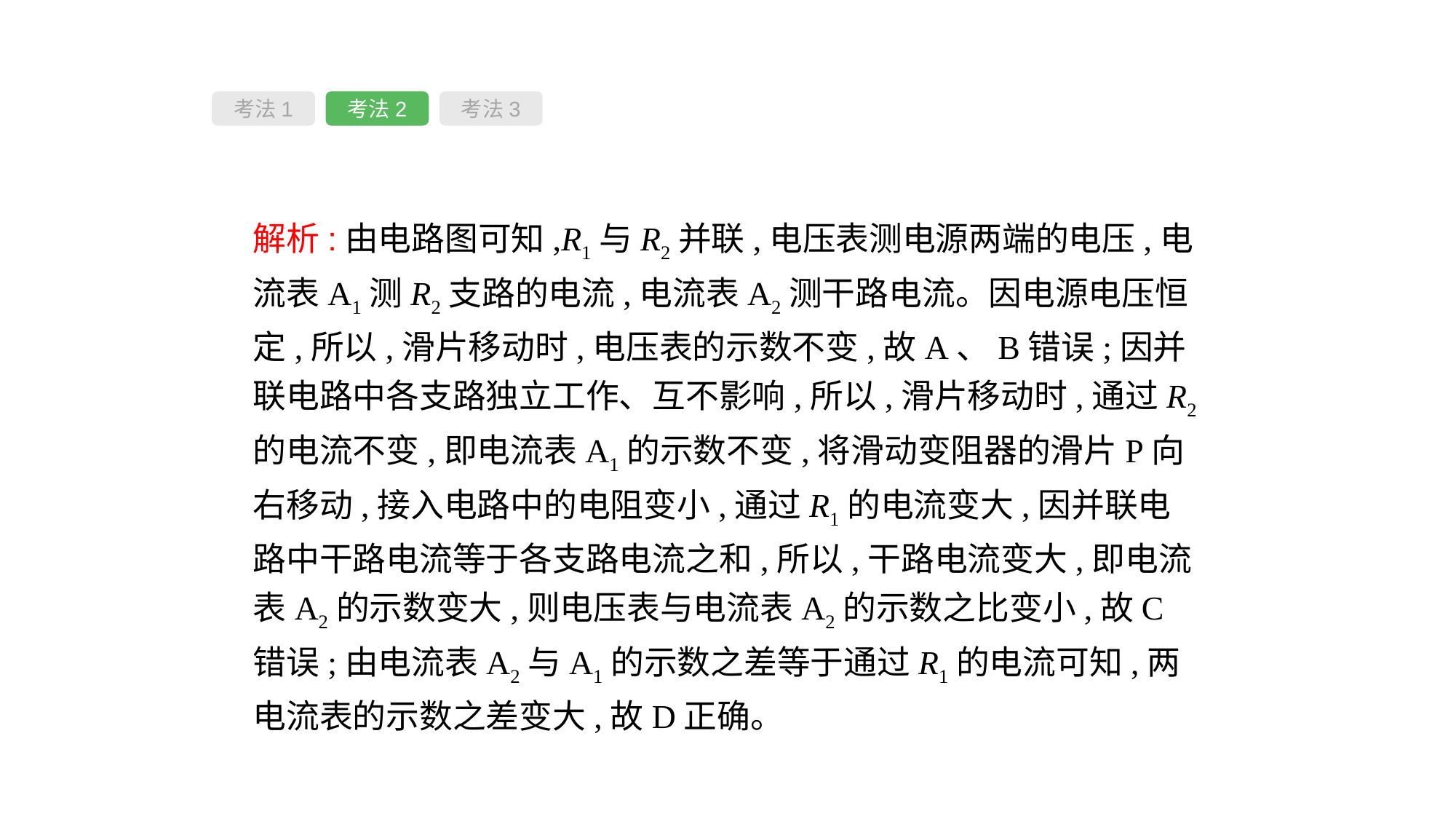

考法1
考法2
考法3
解析:由电路图可知,R1与R2并联,电压表测电源两端的电压,电流表A1测R2支路的电流,电流表A2测干路电流。因电源电压恒定,所以,滑片移动时,电压表的示数不变,故A、B错误;因并联电路中各支路独立工作、互不影响,所以,滑片移动时,通过R2的电流不变,即电流表A1的示数不变,将滑动变阻器的滑片P向右移动,接入电路中的电阻变小,通过R1的电流变大,因并联电路中干路电流等于各支路电流之和,所以,干路电流变大,即电流表A2的示数变大,则电压表与电流表A2的示数之比变小,故C错误;由电流表A2与A1的示数之差等于通过R1的电流可知,两电流表的示数之差变大,故D正确。